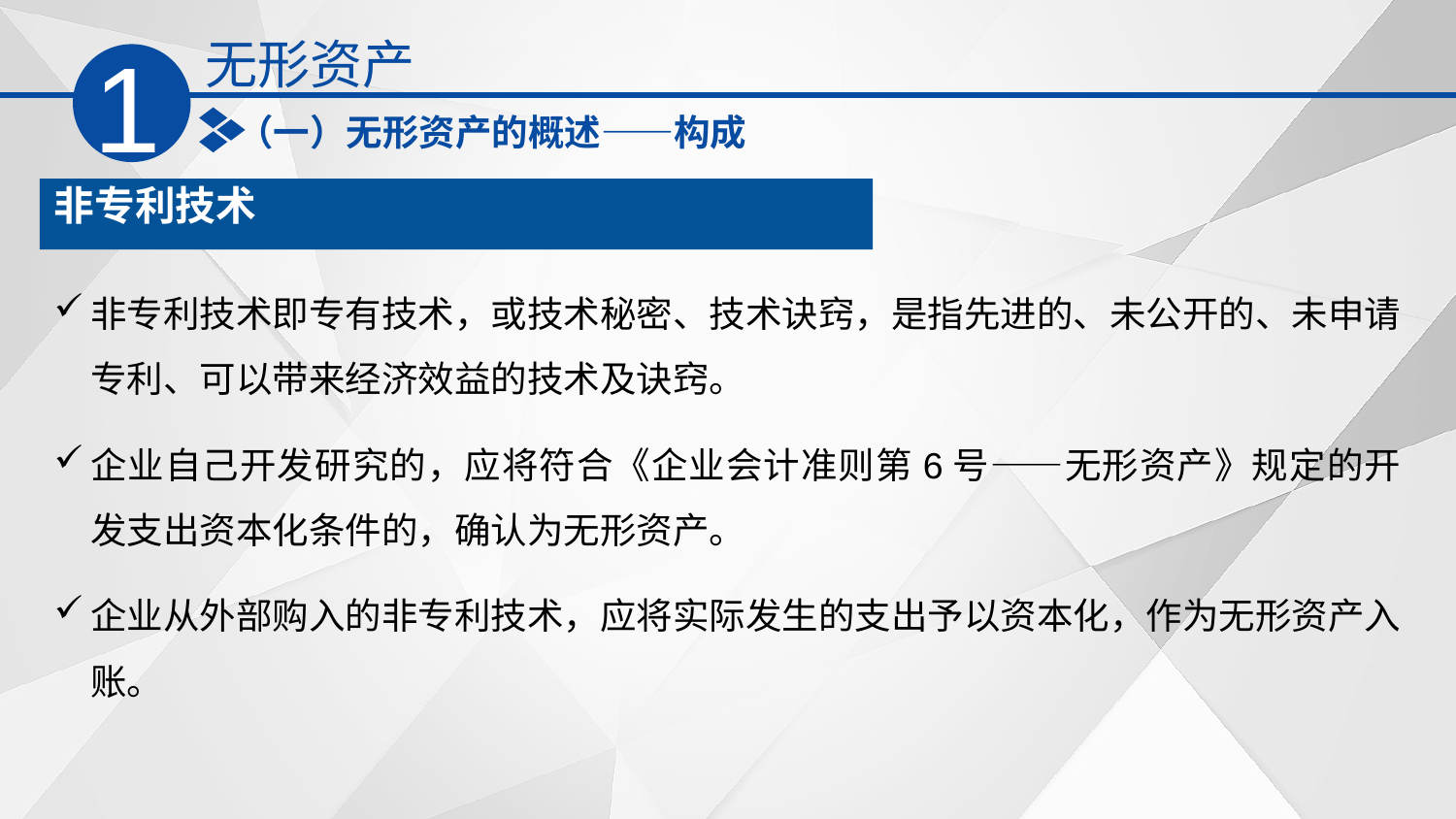

无形资产
1

（一）无形资产的概述——构成

非专利技术
非专利技术即专有技术，或技术秘密、技术诀窍，是指先进的、未公开的、未申请专利、可以带来经济效益的技术及诀窍。
企业自己开发研究的，应将符合《企业会计准则第6号——无形资产》规定的开发支出资本化条件的，确认为无形资产。
企业从外部购入的非专利技术，应将实际发生的支出予以资本化，作为无形资产入账。